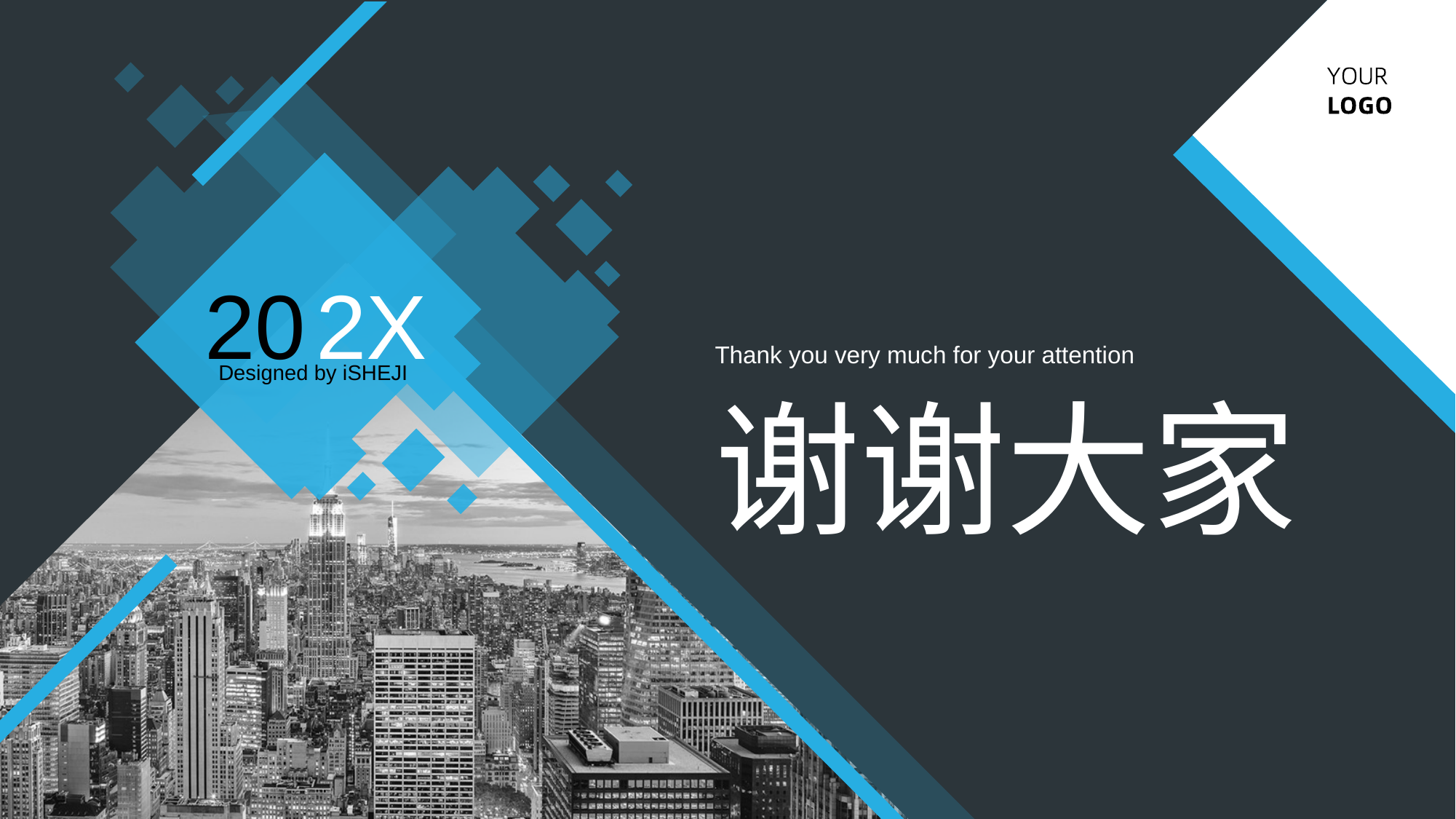

20
2X
Thank you very much for your attention

Designed by iSHEJI
谢谢大家